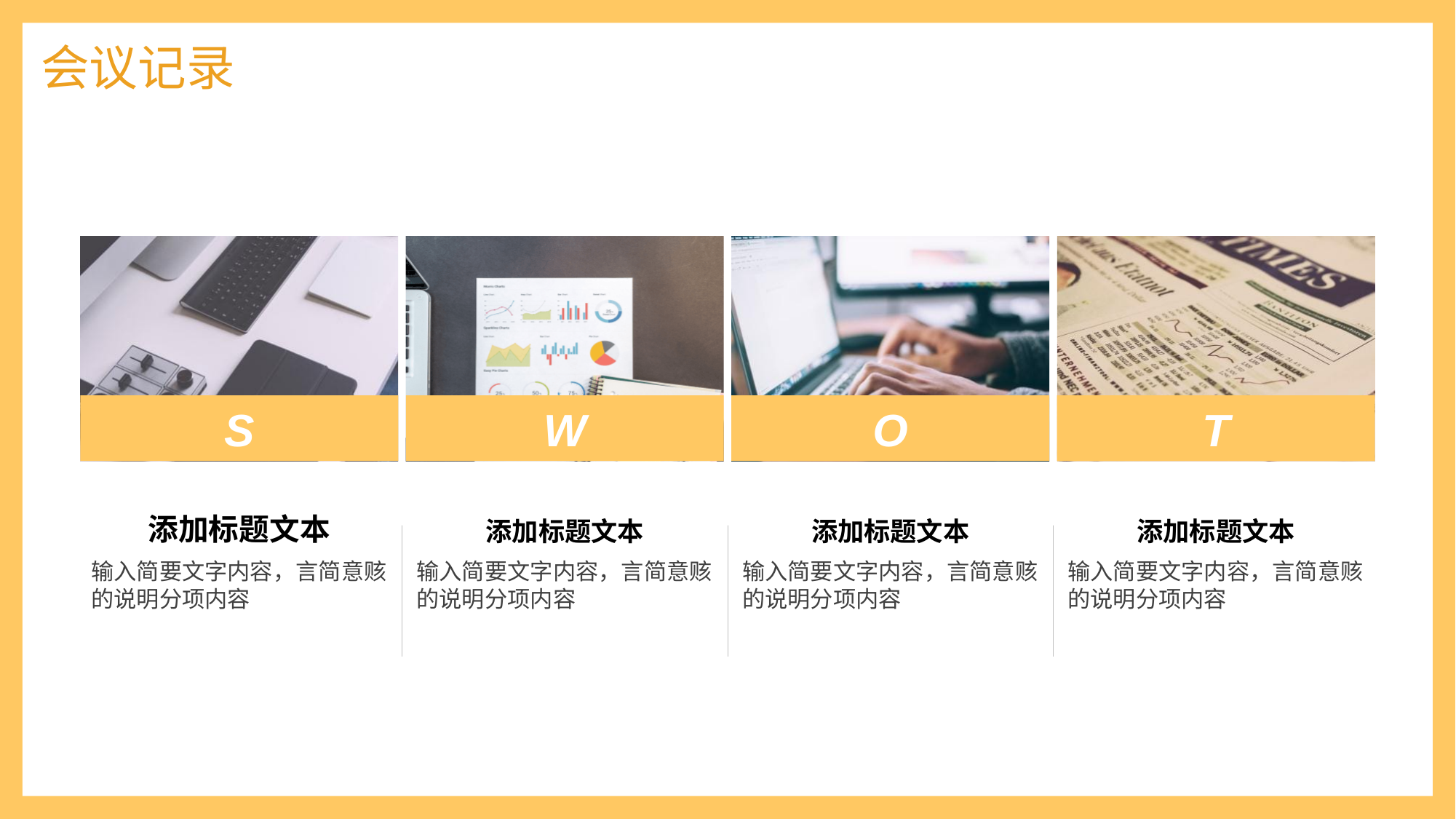

会议记录

S
W
O
T
添加标题文本
输入简要文字内容，言简意赅的说明分项内容
添加标题文本
输入简要文字内容，言简意赅的说明分项内容
添加标题文本
输入简要文字内容，言简意赅的说明分项内容
添加标题文本
输入简要文字内容，言简意赅的说明分项内容